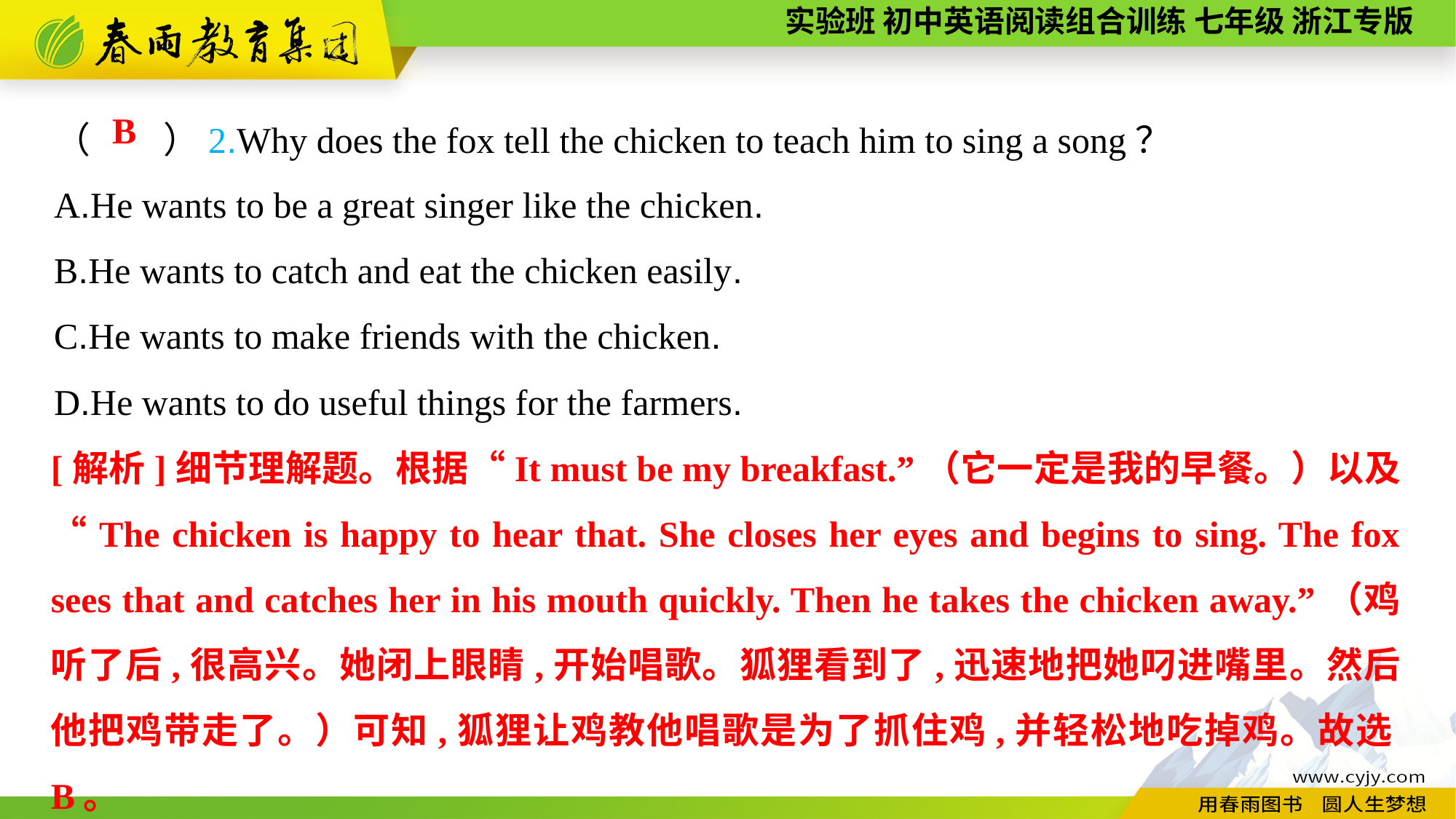

（　　）2.Why does the fox tell the chicken to teach him to sing a song？
A.He wants to be a great singer like the chicken.
B.He wants to catch and eat the chicken easily.
C.He wants to make friends with the chicken.
D.He wants to do useful things for the farmers.
B
[解析]细节理解题。根据“It must be my breakfast.”（它一定是我的早餐。）以及“The chicken is happy to hear that. She closes her eyes and begins to sing. The fox sees that and catches her in his mouth quickly. Then he takes the chicken away.”（鸡听了后,很高兴。她闭上眼睛,开始唱歌。狐狸看到了,迅速地把她叼进嘴里。然后他把鸡带走了。）可知,狐狸让鸡教他唱歌是为了抓住鸡,并轻松地吃掉鸡。故选B。